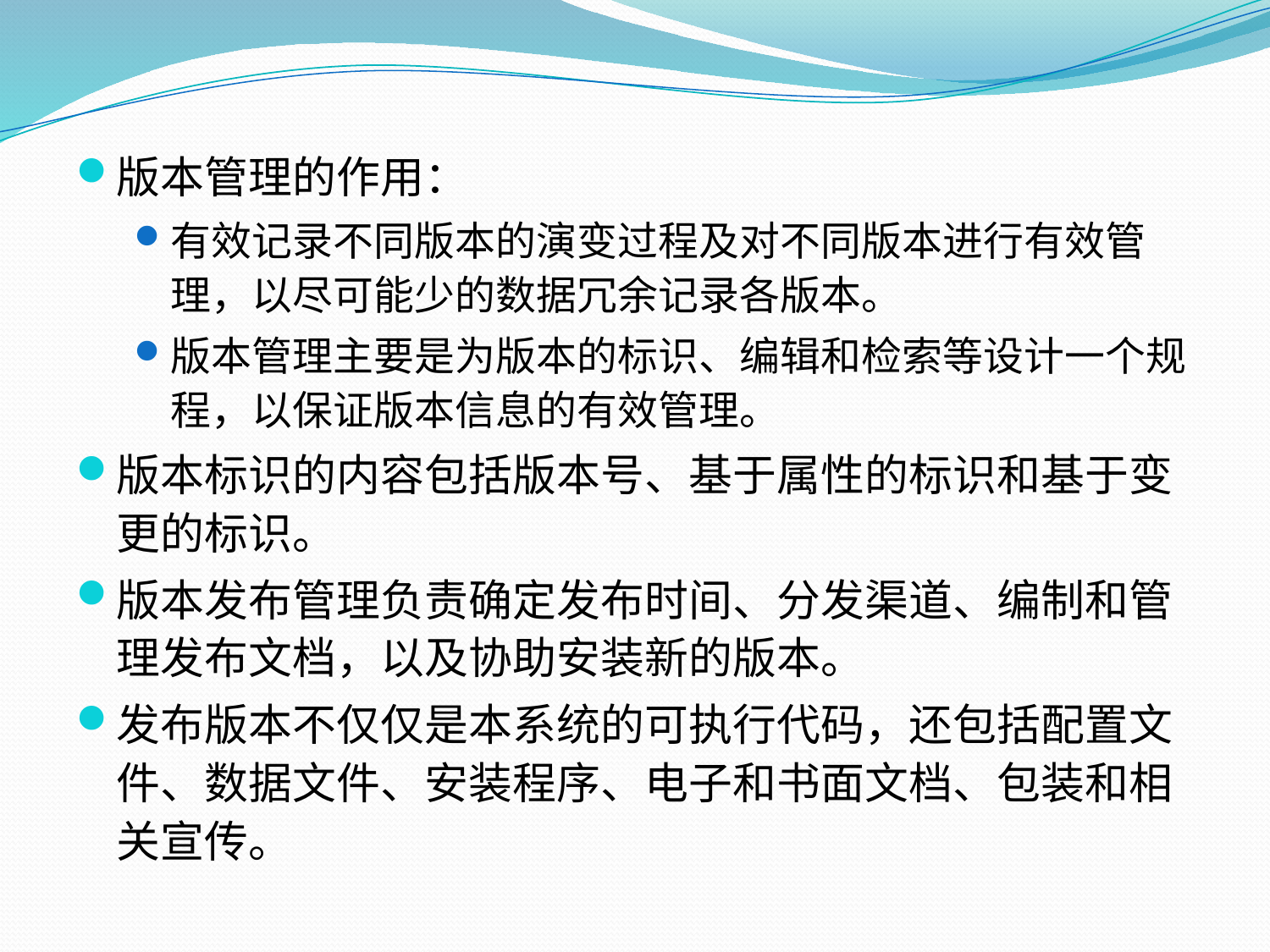

版本管理的作用：
有效记录不同版本的演变过程及对不同版本进行有效管理，以尽可能少的数据冗余记录各版本。
版本管理主要是为版本的标识、编辑和检索等设计一个规程，以保证版本信息的有效管理。
版本标识的内容包括版本号、基于属性的标识和基于变更的标识。
版本发布管理负责确定发布时间、分发渠道、编制和管理发布文档，以及协助安装新的版本。
发布版本不仅仅是本系统的可执行代码，还包括配置文件、数据文件、安装程序、电子和书面文档、包装和相关宣传。